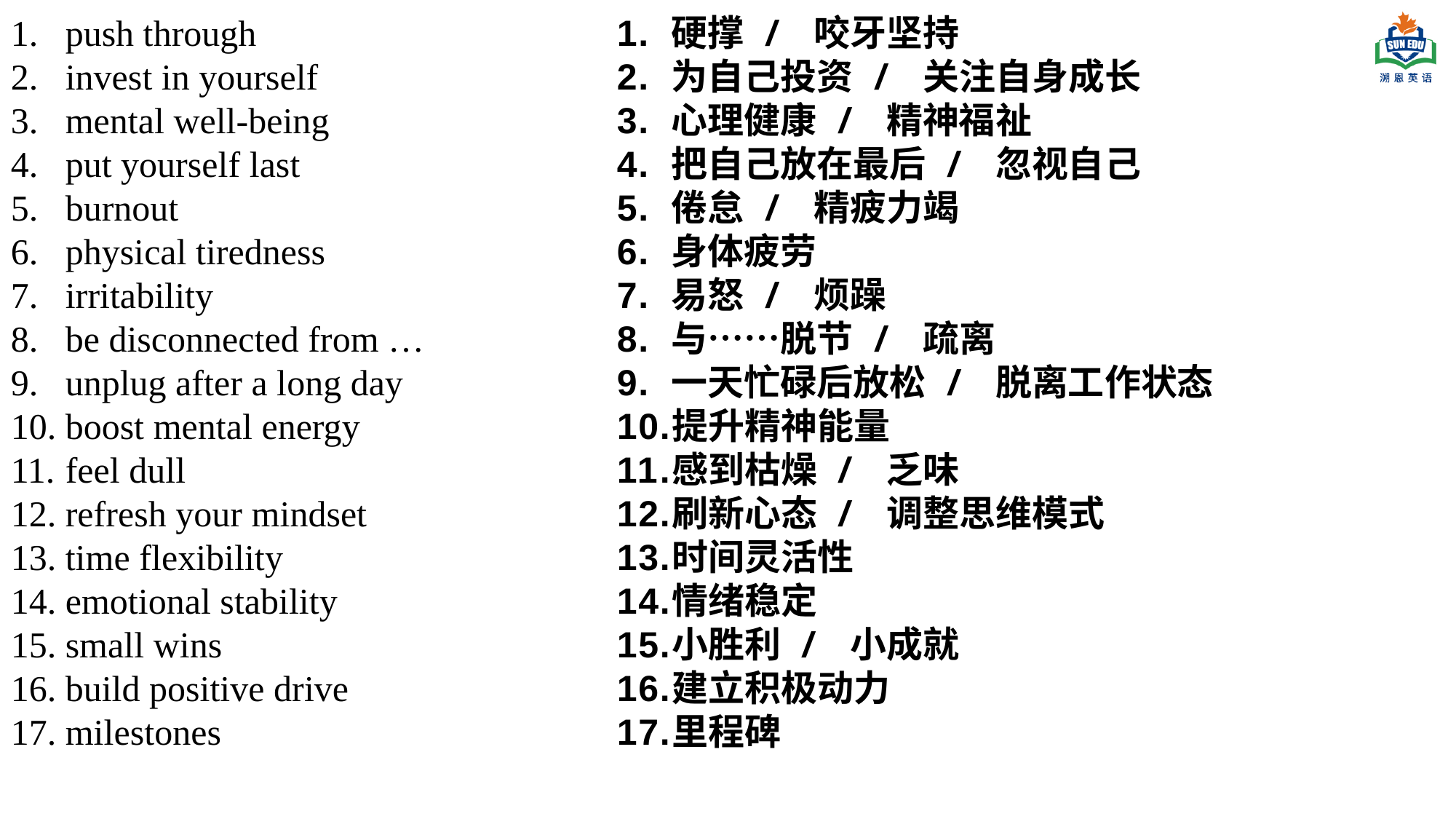

push through
invest in yourself
mental well-being
put yourself last
burnout
physical tiredness
irritability
be disconnected from …
unplug after a long day
boost mental energy
feel dull
refresh your mindset
time flexibility
emotional stability
small wins
build positive drive
milestones
硬撑 / 咬牙坚持
为自己投资 / 关注自身成长
心理健康 / 精神福祉
把自己放在最后 / 忽视自己
倦怠 / 精疲力竭
身体疲劳
易怒 / 烦躁
与……脱节 / 疏离
一天忙碌后放松 / 脱离工作状态
提升精神能量
感到枯燥 / 乏味
刷新心态 / 调整思维模式
时间灵活性
情绪稳定
小胜利 / 小成就
建立积极动力
里程碑